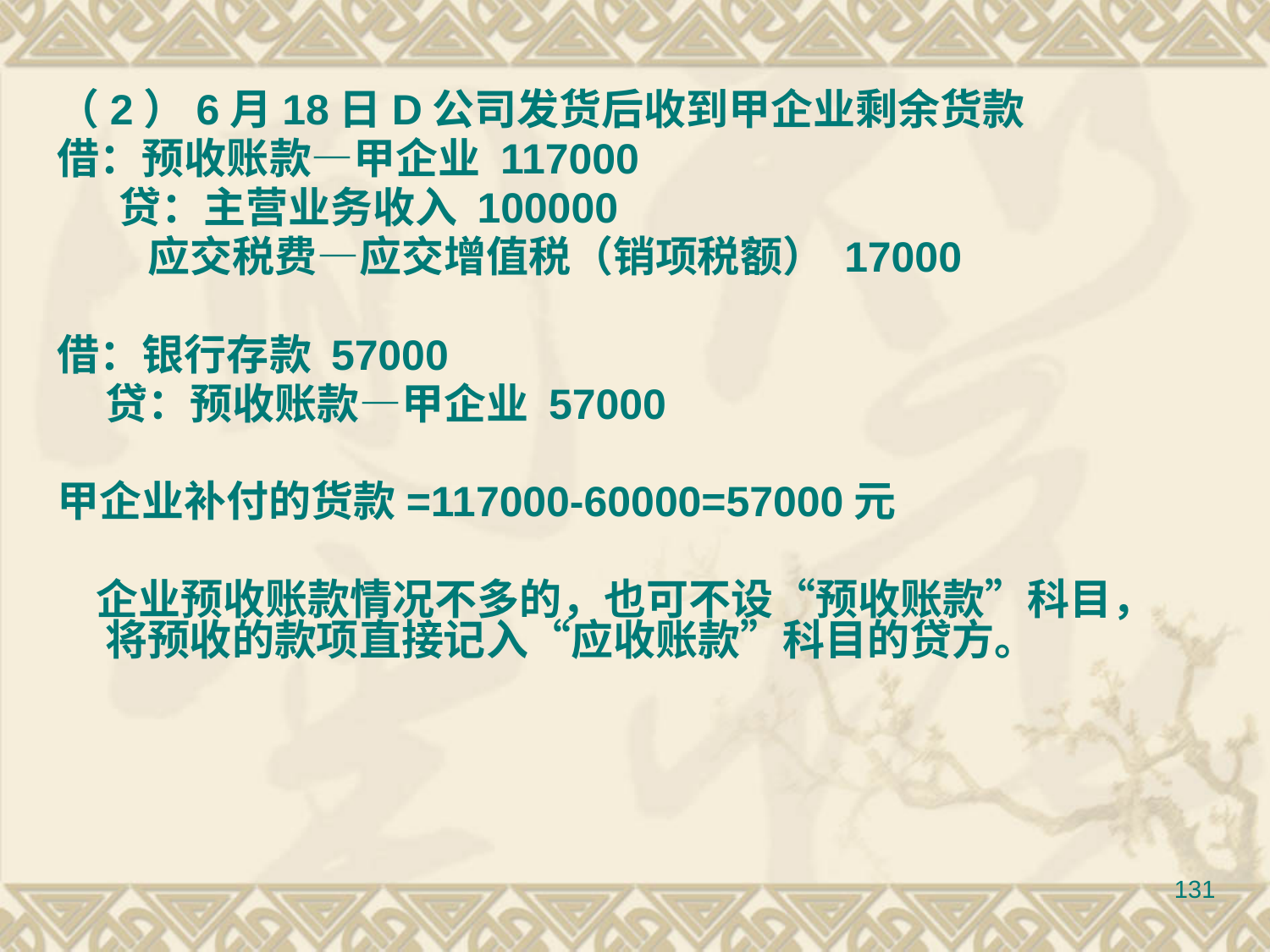

（2）6月18日D公司发货后收到甲企业剩余货款
借：预收账款—甲企业 117000
　  贷：主营业务收入 100000
　     应交税费—应交增值税（销项税额） 17000

借：银行存款 57000
    贷：预收账款—甲企业 57000

甲企业补付的货款=117000-60000=57000元

   企业预收账款情况不多的，也可不设“预收账款”科目，将预收的款项直接记入“应收账款”科目的贷方。

131